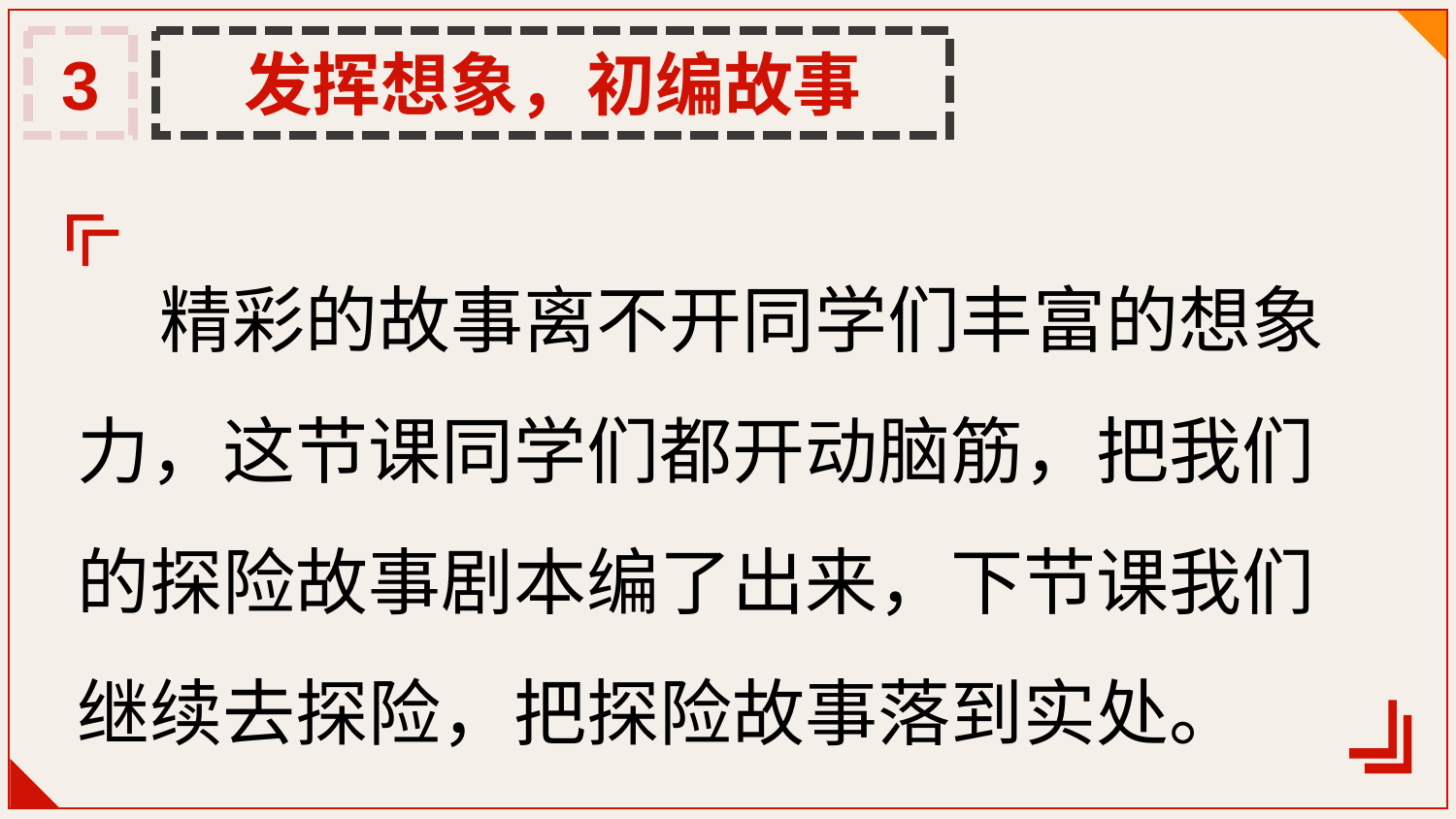

3
发挥想象，初编故事

    精彩的故事离不开同学们丰富的想象力，这节课同学们都开动脑筋，把我们的探险故事剧本编了出来，下节课我们继续去探险，把探险故事落到实处。